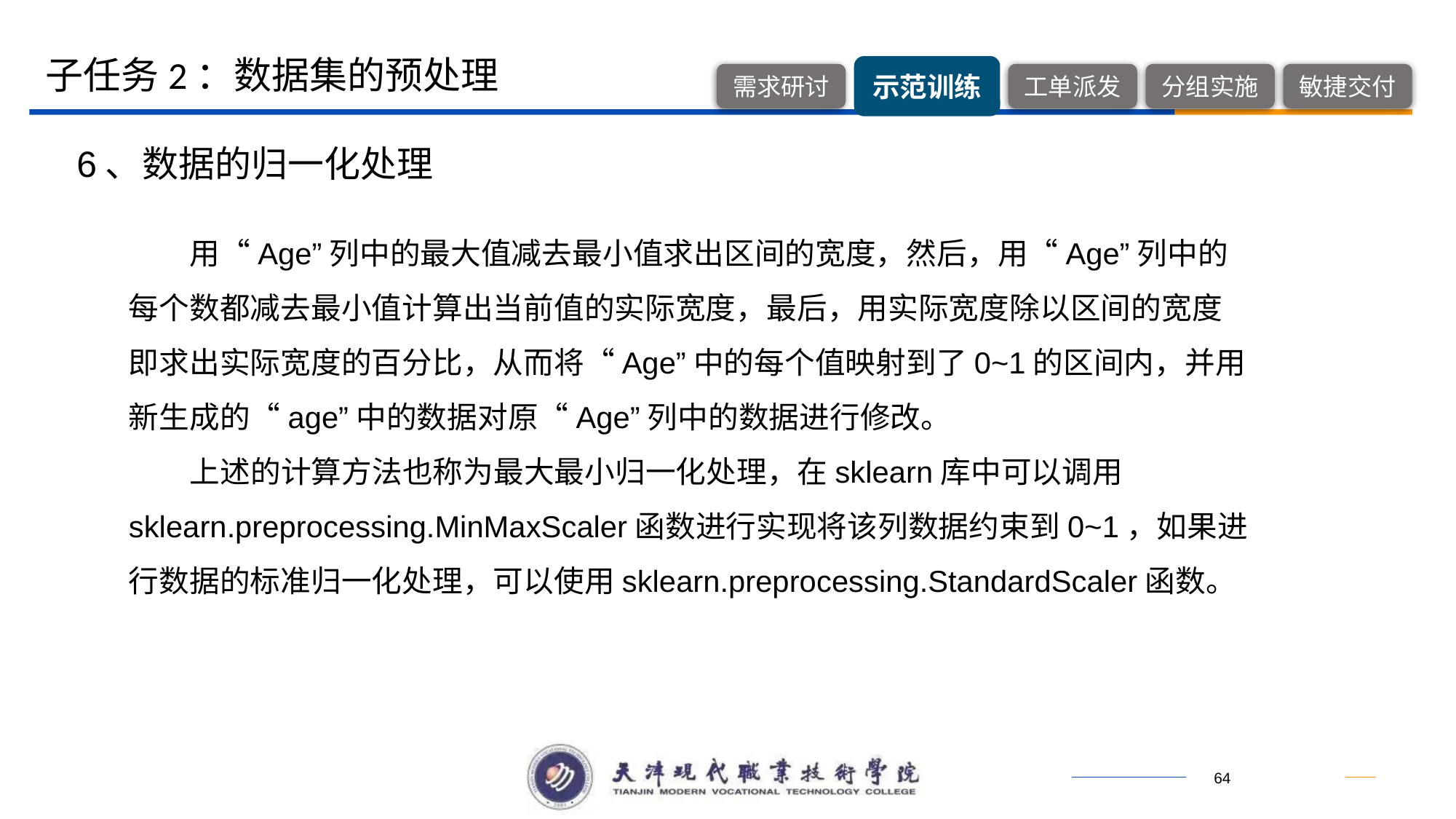

子任务2：数据集的预处理

6、数据的归一化处理
        用“Age”列中的最大值减去最小值求出区间的宽度，然后，用“Age”列中的每个数都减去最小值计算出当前值的实际宽度，最后，用实际宽度除以区间的宽度即求出实际宽度的百分比，从而将“Age”中的每个值映射到了0~1的区间内，并用新生成的“age”中的数据对原“Age”列中的数据进行修改。
        上述的计算方法也称为最大最小归一化处理，在sklearn库中可以调用sklearn.preprocessing.MinMaxScaler函数进行实现将该列数据约束到0~1，如果进行数据的标准归一化处理，可以使用sklearn.preprocessing.StandardScaler函数。